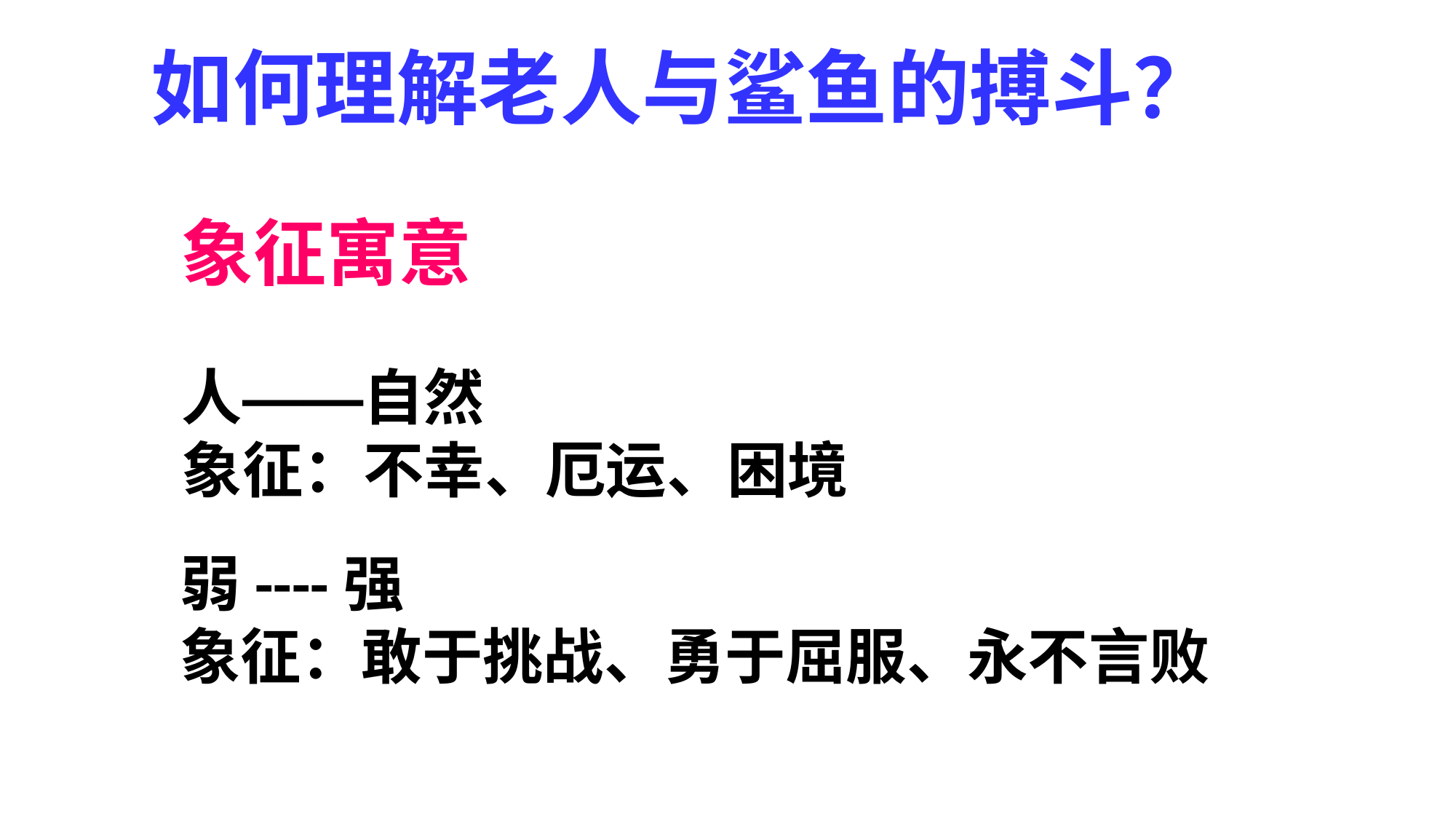

如何理解老人与鲨鱼的搏斗？
象征寓意
人——自然
象征：不幸、厄运、困境
弱----强
象征：敢于挑战、勇于屈服、永不言败